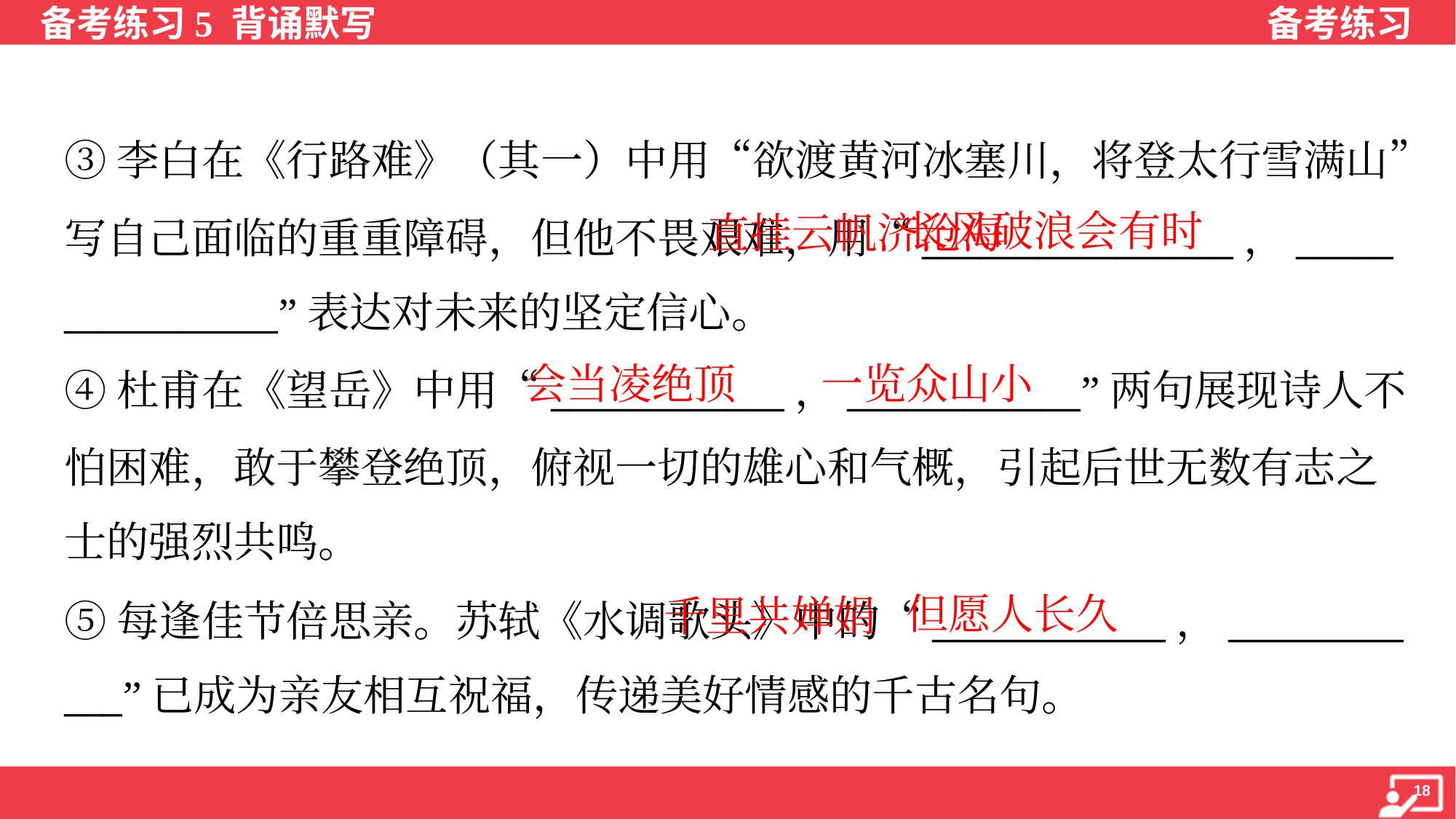

③李白在《行路难》（其一）中用“欲渡黄河冰塞川，将登太行雪满山”
写自己面临的重重障碍，但他不畏艰难，用“________________，_____
___________”表达对未来的坚定信心。
                                                          直挂云帆济沧海
长风破浪会有时
会当凌绝顶
一览众山小
④杜甫在《望岳》中用“____________，____________”两句展现诗人不
怕困难，敢于攀登绝顶，俯视一切的雄心和气概，引起后世无数有志之
士的强烈共鸣。
                                                      千里共婵娟
但愿人长久
⑤每逢佳节倍思亲。苏轼《水调歌头》中的“____________，_________
___”已成为亲友相互祝福，传递美好情感的千古名句。